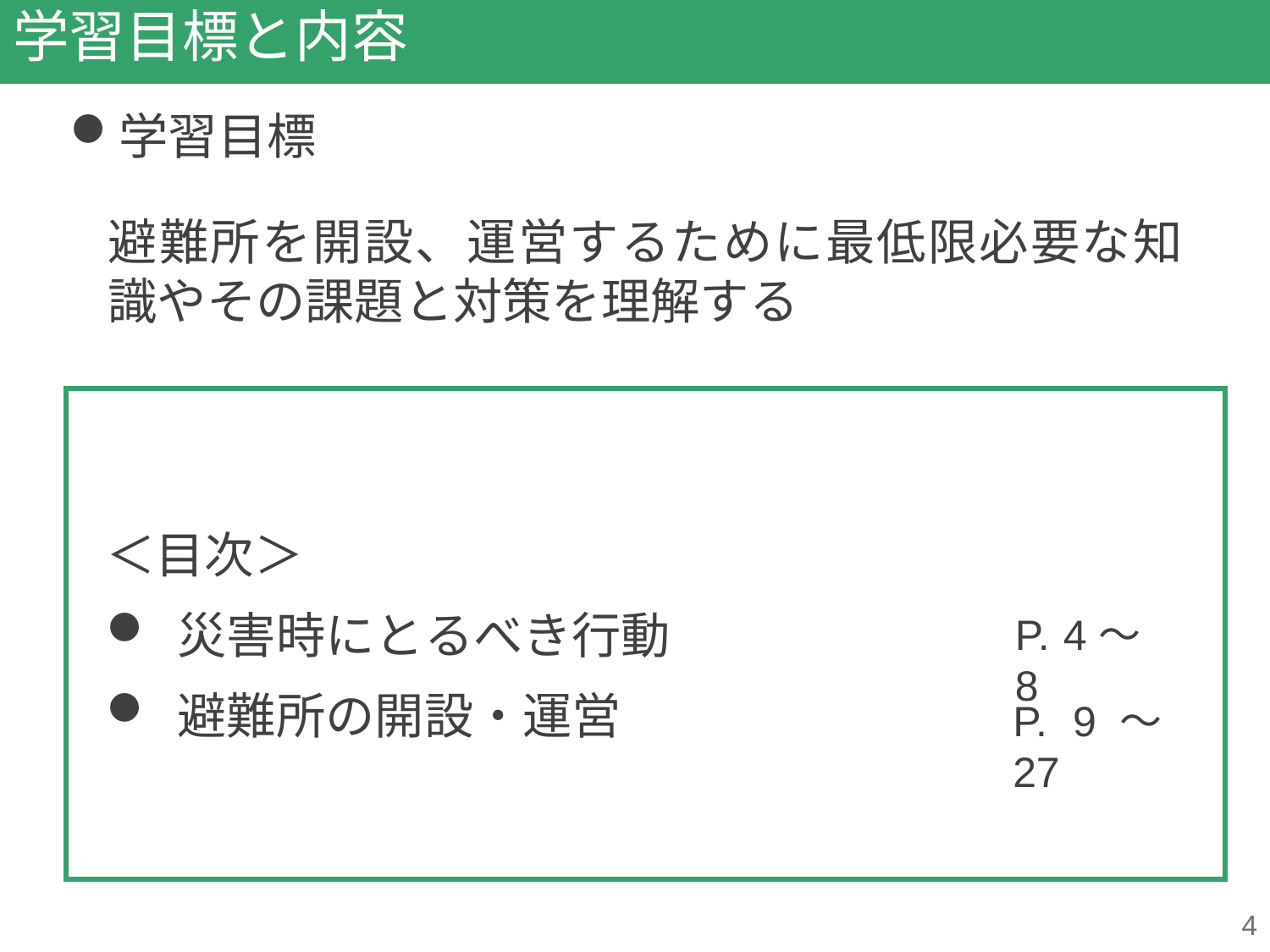

# 学習目標と内容
学習目標

避難所を開設、運営するために最低限必要な知識やその課題と対策を理解する
＜目次＞
災害時にとるべき行動
避難所の開設・運営
P. 4～8
P. 9～27
4